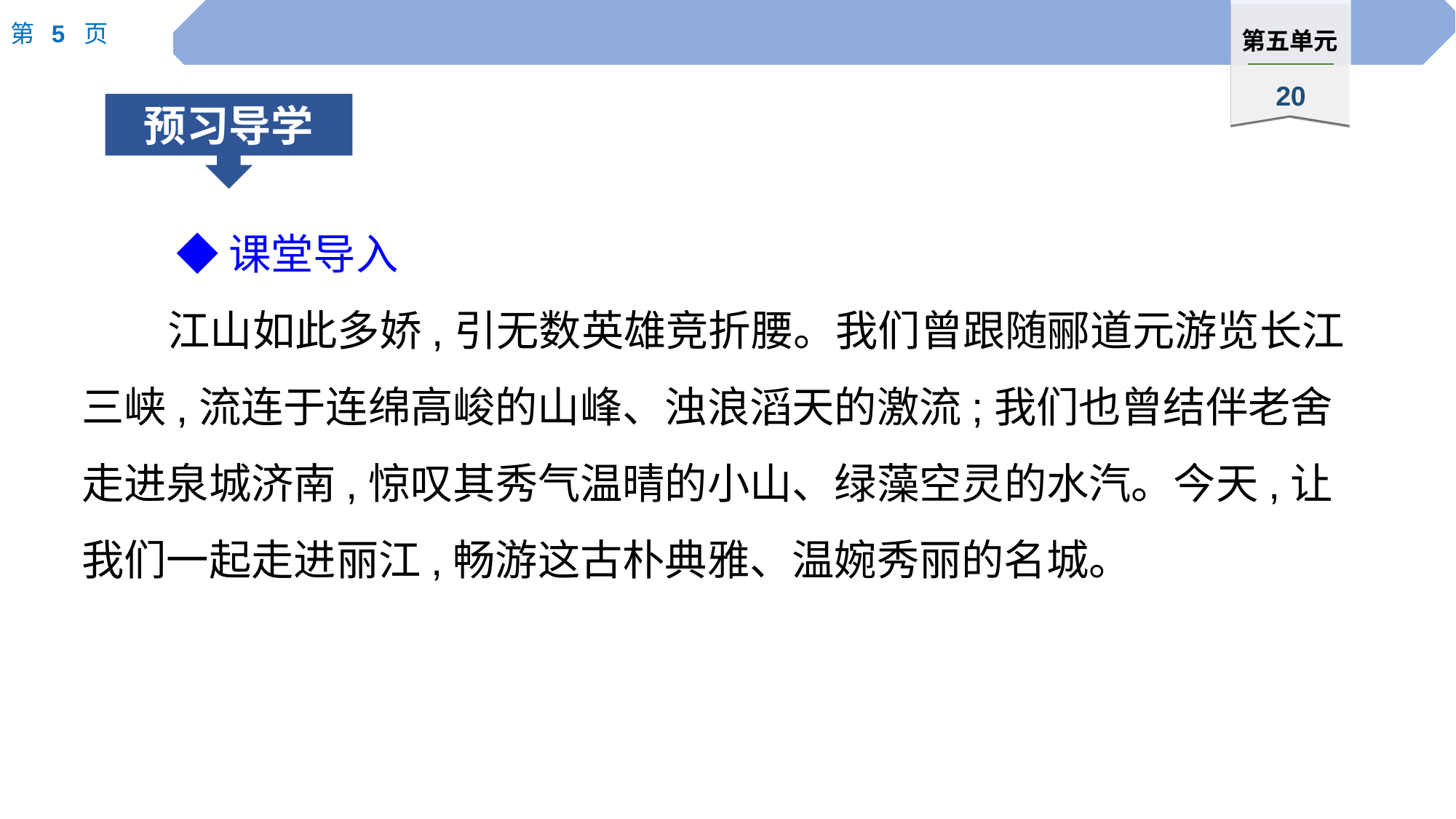

◆课堂导入

江山如此多娇,引无数英雄竞折腰。我们曾跟随郦道元游览长江三峡,流连于连绵高峻的山峰、浊浪滔天的激流;我们也曾结伴老舍走进泉城济南,惊叹其秀气温晴的小山、绿藻空灵的水汽。今天,让我们一起走进丽江,畅游这古朴典雅、温婉秀丽的名城。